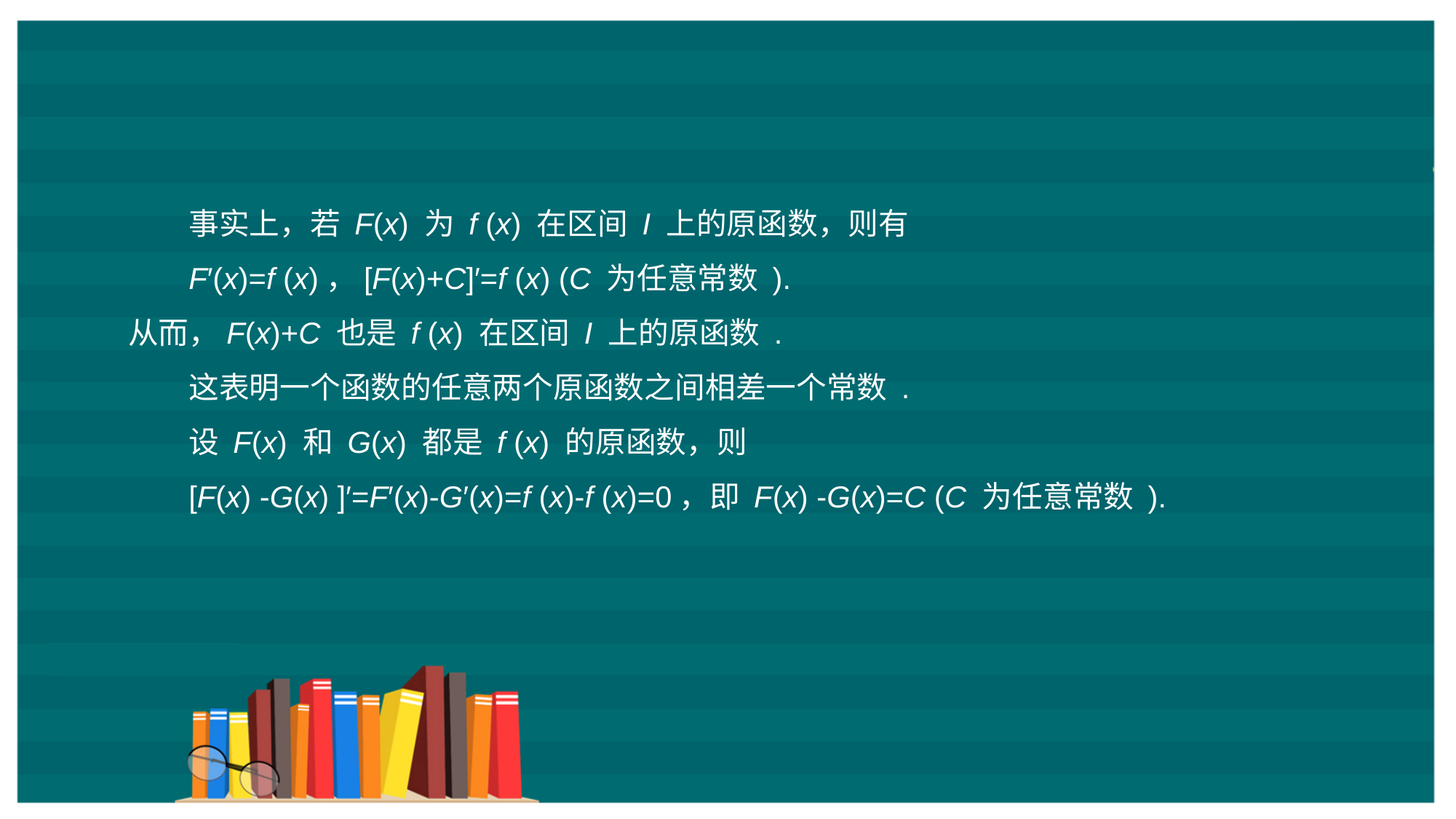

事实上，若 F(x) 为 f (x) 在区间 I 上的原函数，则有
F′(x)=f (x)，[F(x)+C]′=f (x) (C 为任意常数 ).
从而，F(x)+C 也是 f (x) 在区间 I 上的原函数 .
这表明一个函数的任意两个原函数之间相差一个常数 .
设 F(x) 和 G(x) 都是 f (x) 的原函数，则
[F(x) -G(x) ]′=F′(x)-G′(x)=f (x)-f (x)=0，即 F(x) -G(x)=C (C 为任意常数 ).